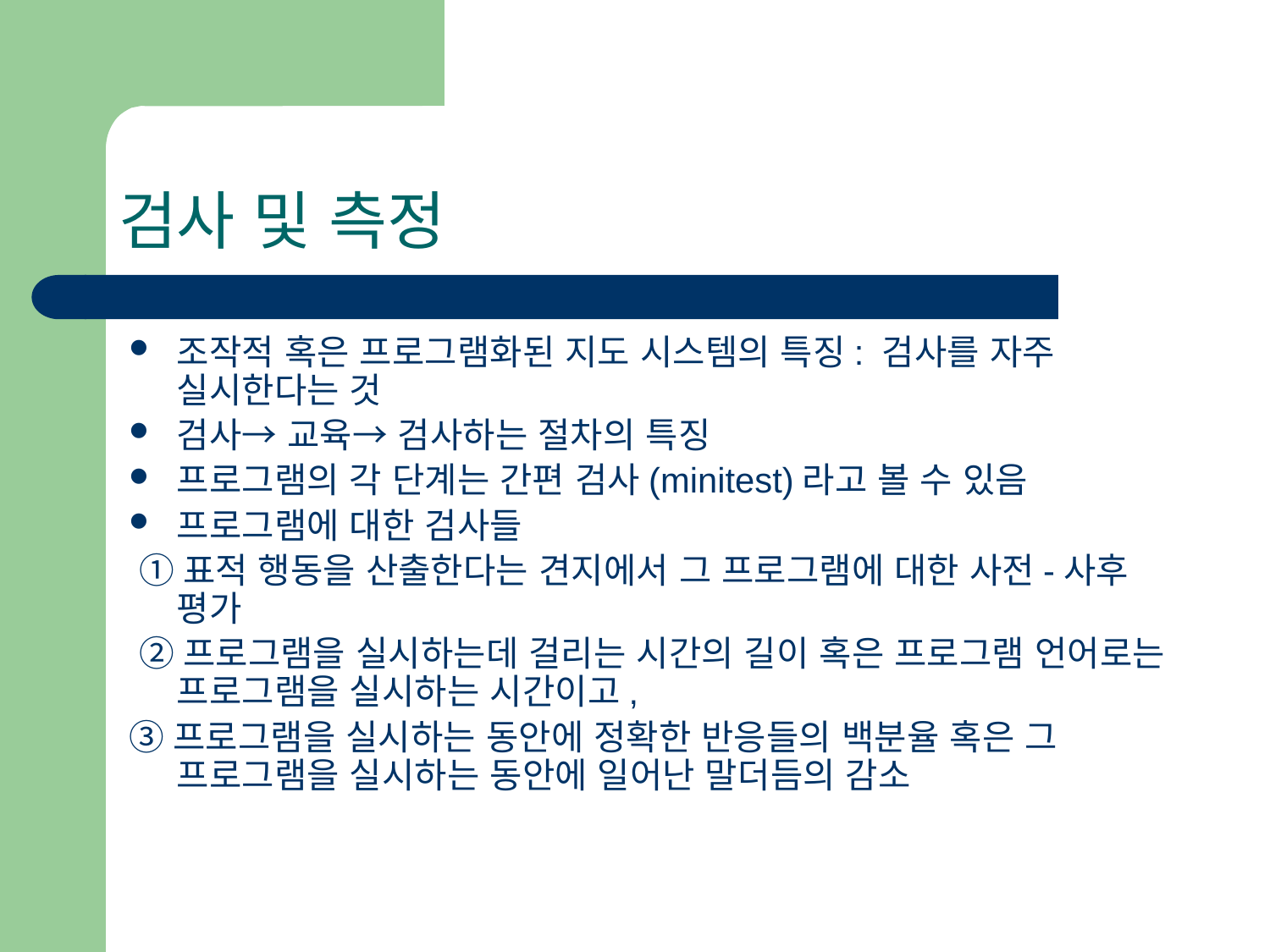

# 검사 및 측정
조작적 혹은 프로그램화된 지도 시스템의 특징: 검사를 자주 실시한다는 것
검사→ 교육→ 검사하는 절차의 특징
프로그램의 각 단계는 간편 검사(minitest)라고 볼 수 있음
프로그램에 대한 검사들
 ①표적 행동을 산출한다는 견지에서 그 프로그램에 대한 사전-사후 평가
 ②프로그램을 실시하는데 걸리는 시간의 길이 혹은 프로그램 언어로는 프로그램을 실시하는 시간이고,
③프로그램을 실시하는 동안에 정확한 반응들의 백분율 혹은 그 프로그램을 실시하는 동안에 일어난 말더듬의 감소